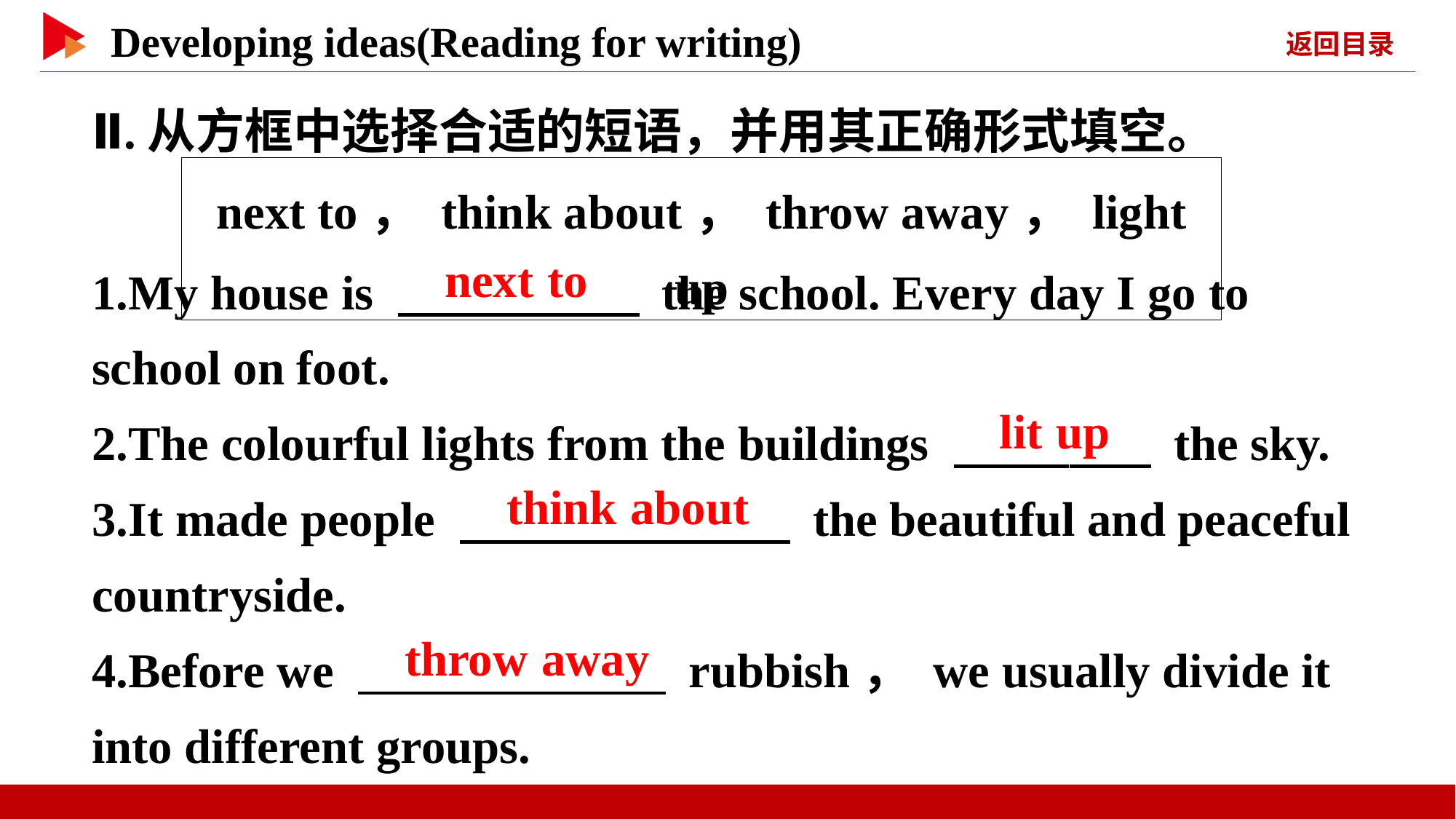

Ⅱ.从方框中选择合适的短语，并用其正确形式填空。
next to， think about， throw away， light up
1.My house is 　             　 the school. Every day I go to school on foot.
2.The colourful lights from the buildings 　         　 the sky.
3.It made people 　                     　 the beautiful and peaceful countryside.
4.Before we 　                   　 rubbish， we usually divide it into different groups.
　next to
　lit up
　think about
　throw away